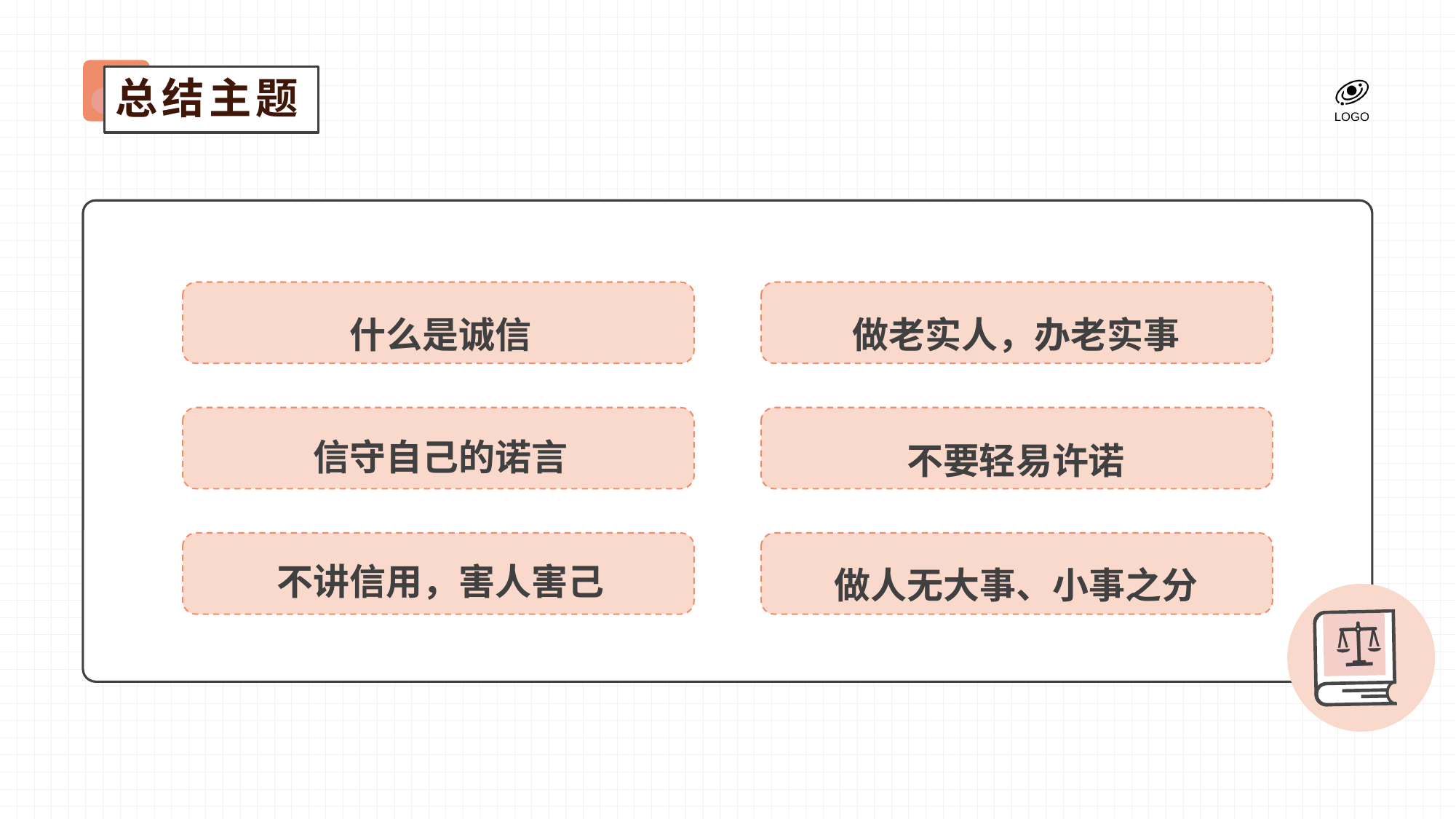

总结主题

什么是诚信
做老实人，办老实事

信守自己的诺言
不要轻易许诺

不讲信用，害人害己
做人无大事、小事之分